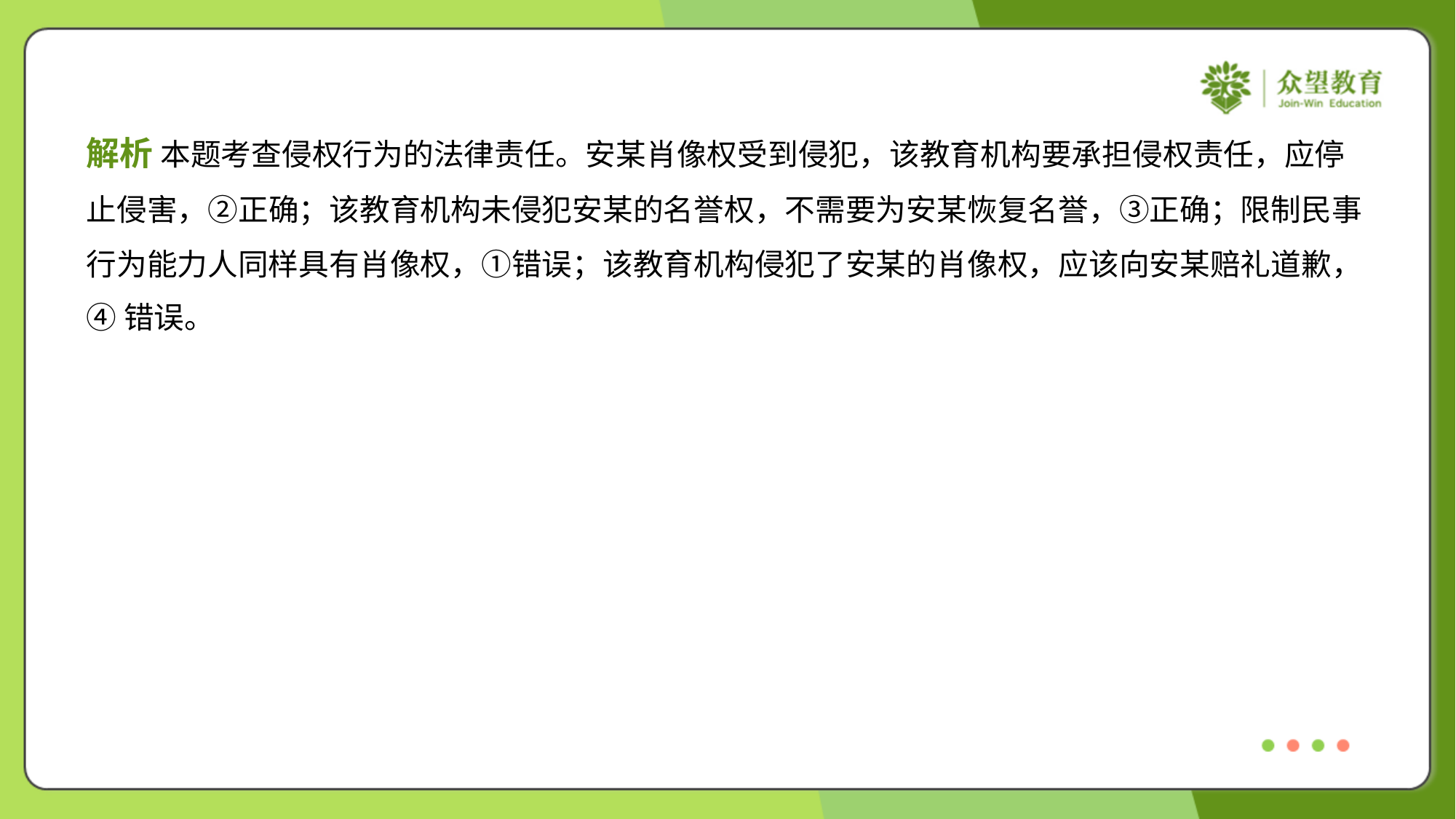

解析 本题考查侵权行为的法律责任。安某肖像权受到侵犯，该教育机构要承担侵权责任，应停
止侵害，②正确；该教育机构未侵犯安某的名誉权，不需要为安某恢复名誉，③正确；限制民事
行为能力人同样具有肖像权，①错误；该教育机构侵犯了安某的肖像权，应该向安某赔礼道歉，
④错误。